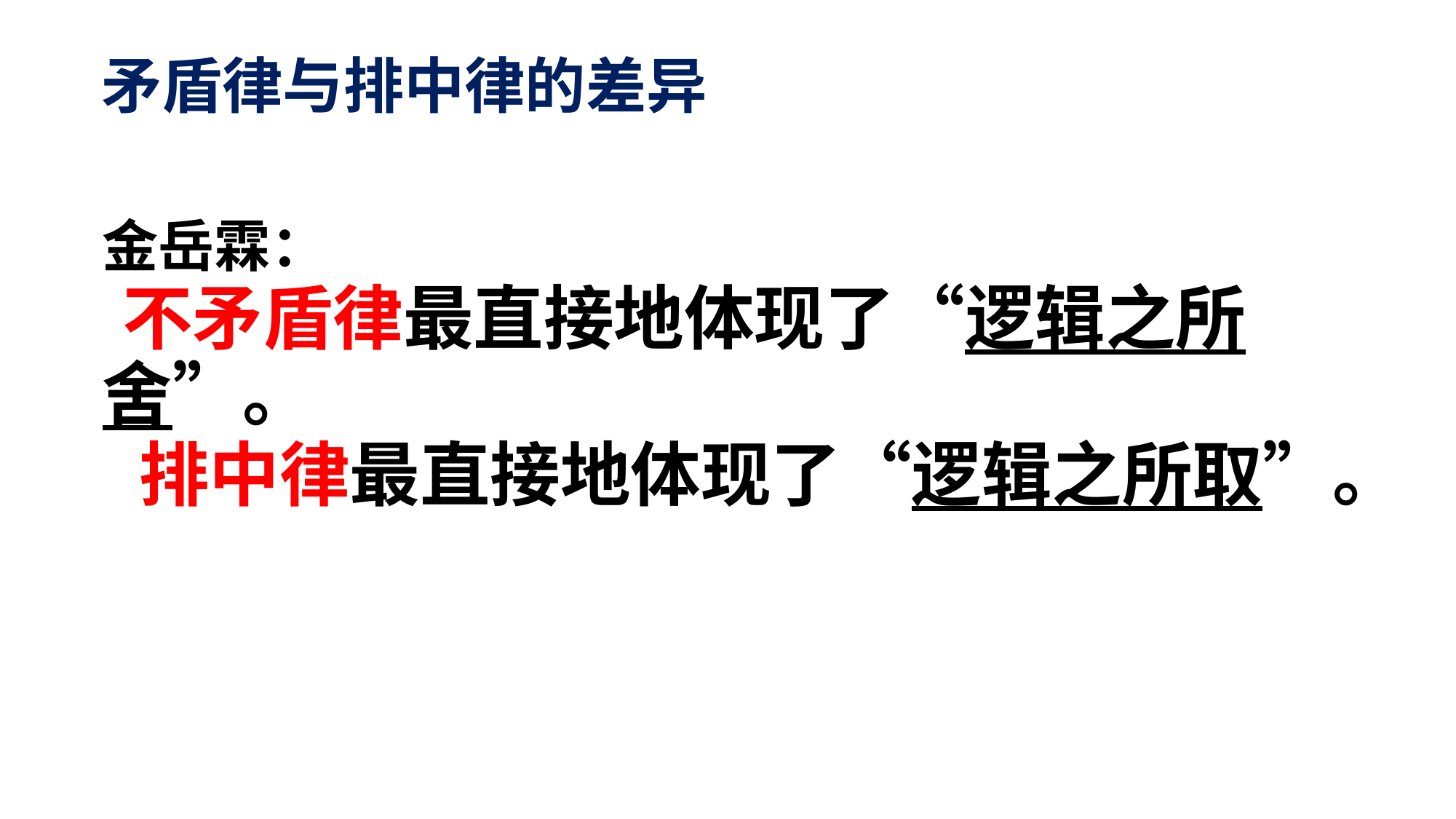

矛盾律与排中律的差异
金岳霖：
  不矛盾律最直接地体现了“逻辑之所舍”。
  排中律最直接地体现了“逻辑之所取”。